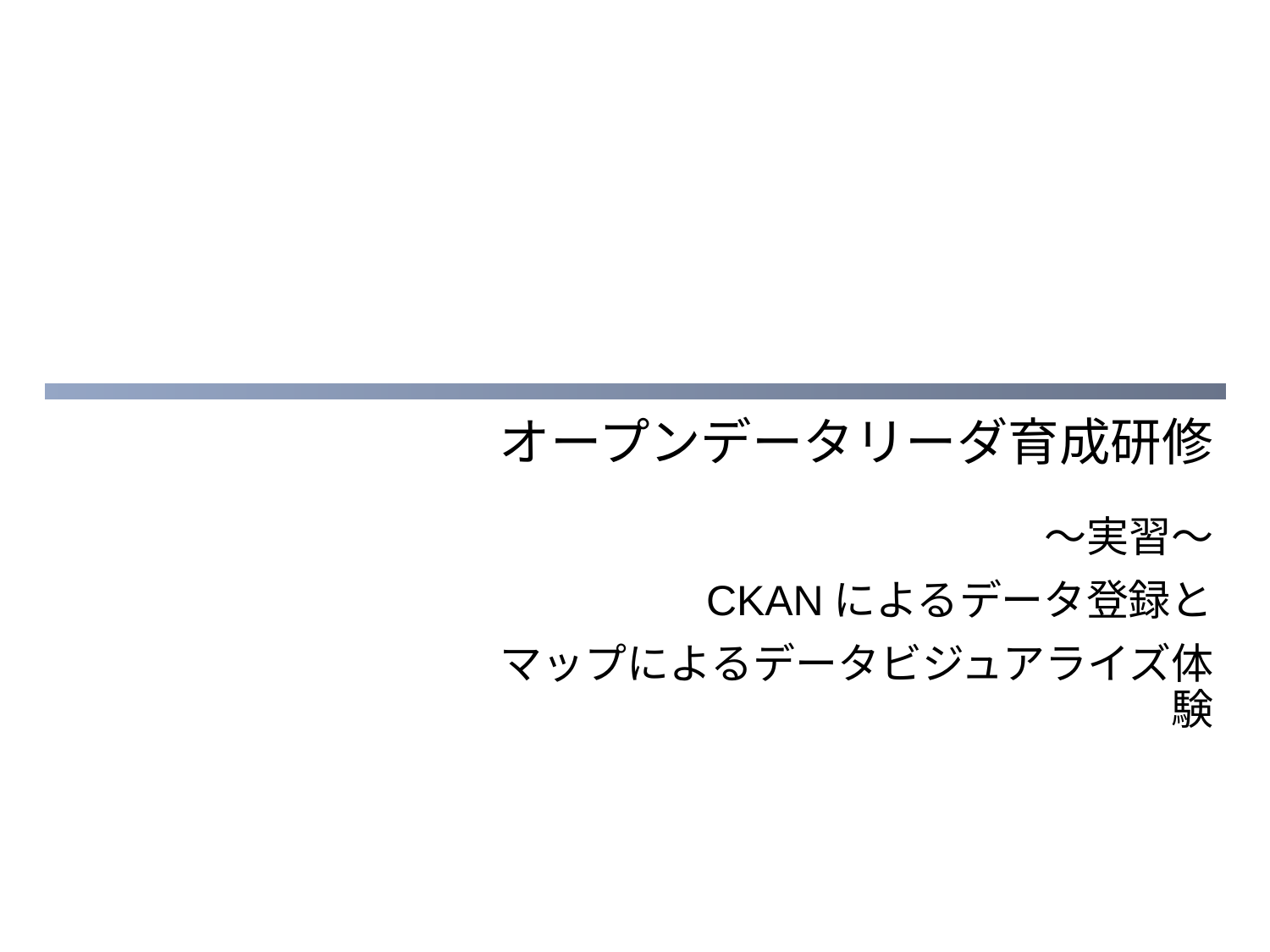

# オープンデータリーダ育成研修
～実習～
CKANによるデータ登録と
マップによるデータビジュアライズ体験